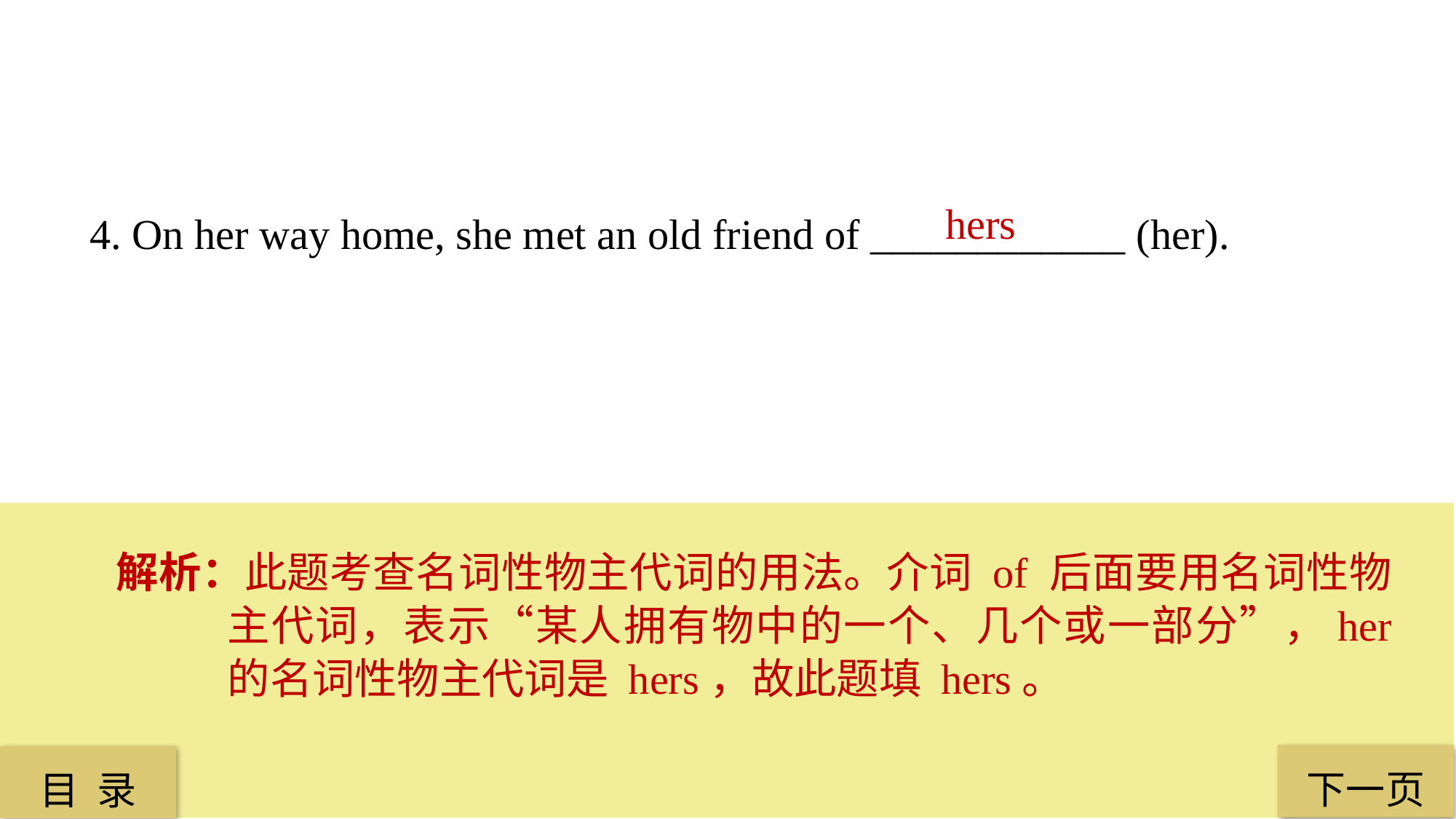

hers
4. On her way home, she met an old friend of ____________ (her).
解析：此题考查名词性物主代词的用法。介词 of 后面要用名词性物主代词，表示“某人拥有物中的一个、几个或一部分”，her 的名词性物主代词是 hers，故此题填 hers。